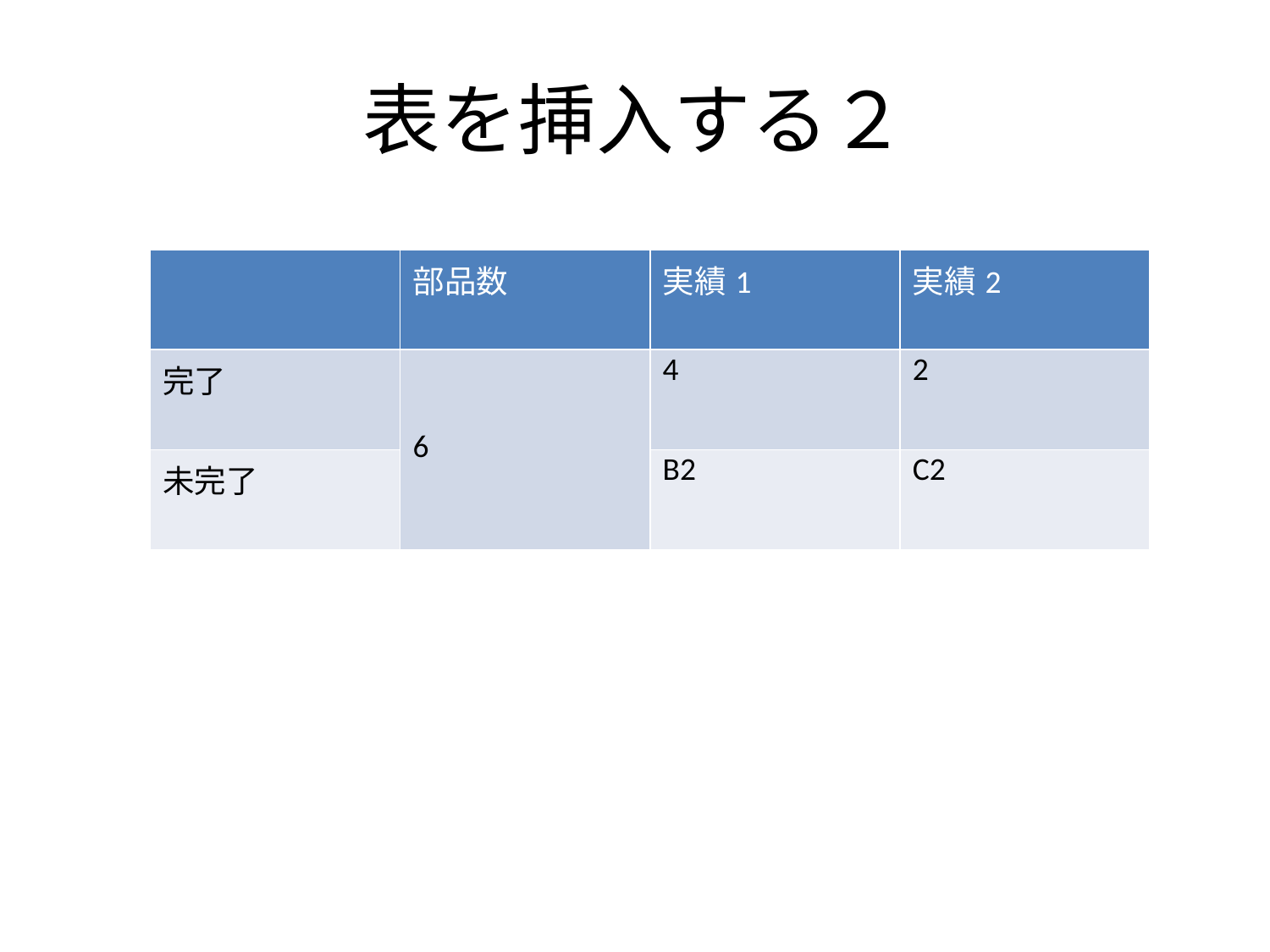

# 表を挿入する２
|  | 部品数 | 実績1 | 実績2 |
| --- | --- | --- | --- |
| 完了 | 6 | 4 | 2 |
| 未完了 |  | B2 | C2 |